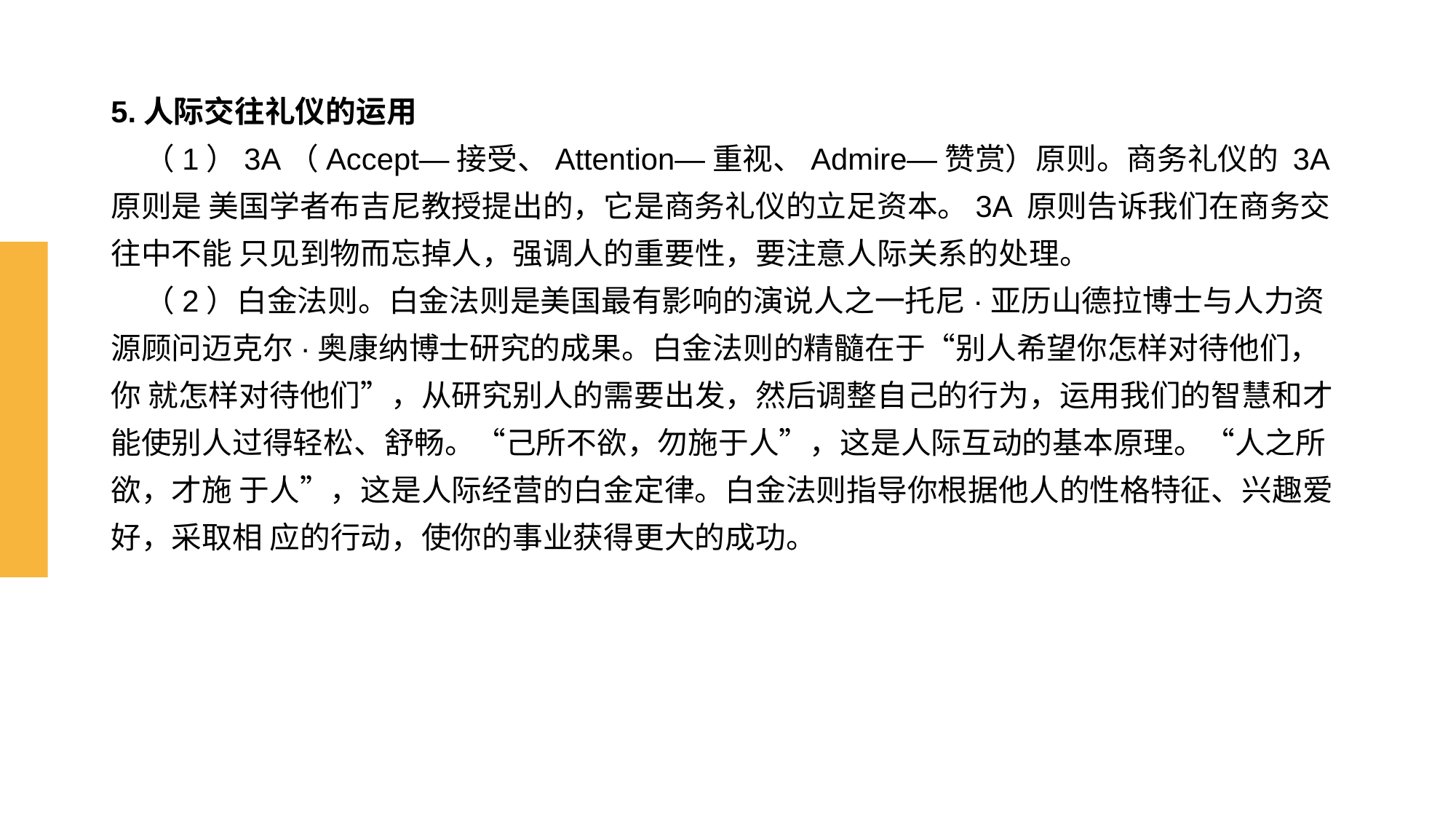

# 5.人际交往礼仪的运用 （1）3A（Accept—接受、Attention—重视、Admire—赞赏）原则。商务礼仪的 3A 原则是 美国学者布吉尼教授提出的，它是商务礼仪的立足资本。3A 原则告诉我们在商务交往中不能 只见到物而忘掉人，强调人的重要性，要注意人际关系的处理。 （2）白金法则。白金法则是美国最有影响的演说人之一托尼·亚历山德拉博士与人力资 源顾问迈克尔·奥康纳博士研究的成果。白金法则的精髓在于“别人希望你怎样对待他们，你 就怎样对待他们”，从研究别人的需要出发，然后调整自己的行为，运用我们的智慧和才能使别人过得轻松、舒畅。“己所不欲，勿施于人”，这是人际互动的基本原理。“人之所欲，才施 于人”，这是人际经营的白金定律。白金法则指导你根据他人的性格特征、兴趣爱好，采取相 应的行动，使你的事业获得更大的成功。